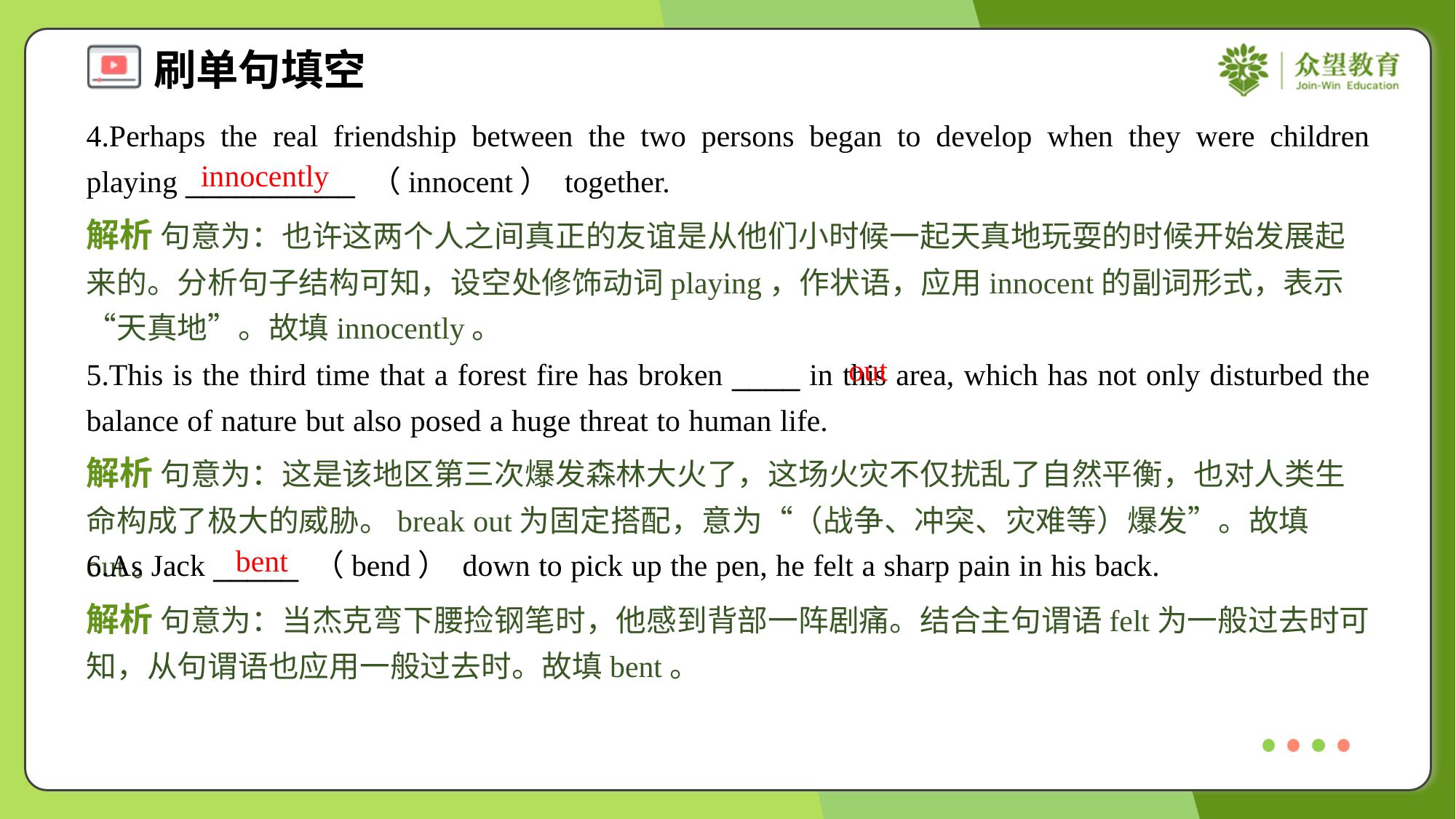

4.Perhaps the real friendship between the two persons began to develop when they were children playing __________ （innocent） together.
innocently
解析 句意为：也许这两个人之间真正的友谊是从他们小时候一起天真地玩耍的时候开始发展起来的。分析句子结构可知，设空处修饰动词playing，作状语，应用innocent的副词形式，表示“天真地”。故填innocently。
out
5.This is the third time that a forest fire has broken ____ in this area, which has not only disturbed the balance of nature but also posed a huge threat to human life.
解析 句意为：这是该地区第三次爆发森林大火了，这场火灾不仅扰乱了自然平衡，也对人类生命构成了极大的威胁。break out为固定搭配，意为“（战争、冲突、灾难等）爆发”。故填out。
bent
6.As Jack _____ （bend） down to pick up the pen, he felt a sharp pain in his back.
解析 句意为：当杰克弯下腰捡钢笔时，他感到背部一阵剧痛。结合主句谓语felt为一般过去时可知，从句谓语也应用一般过去时。故填bent。